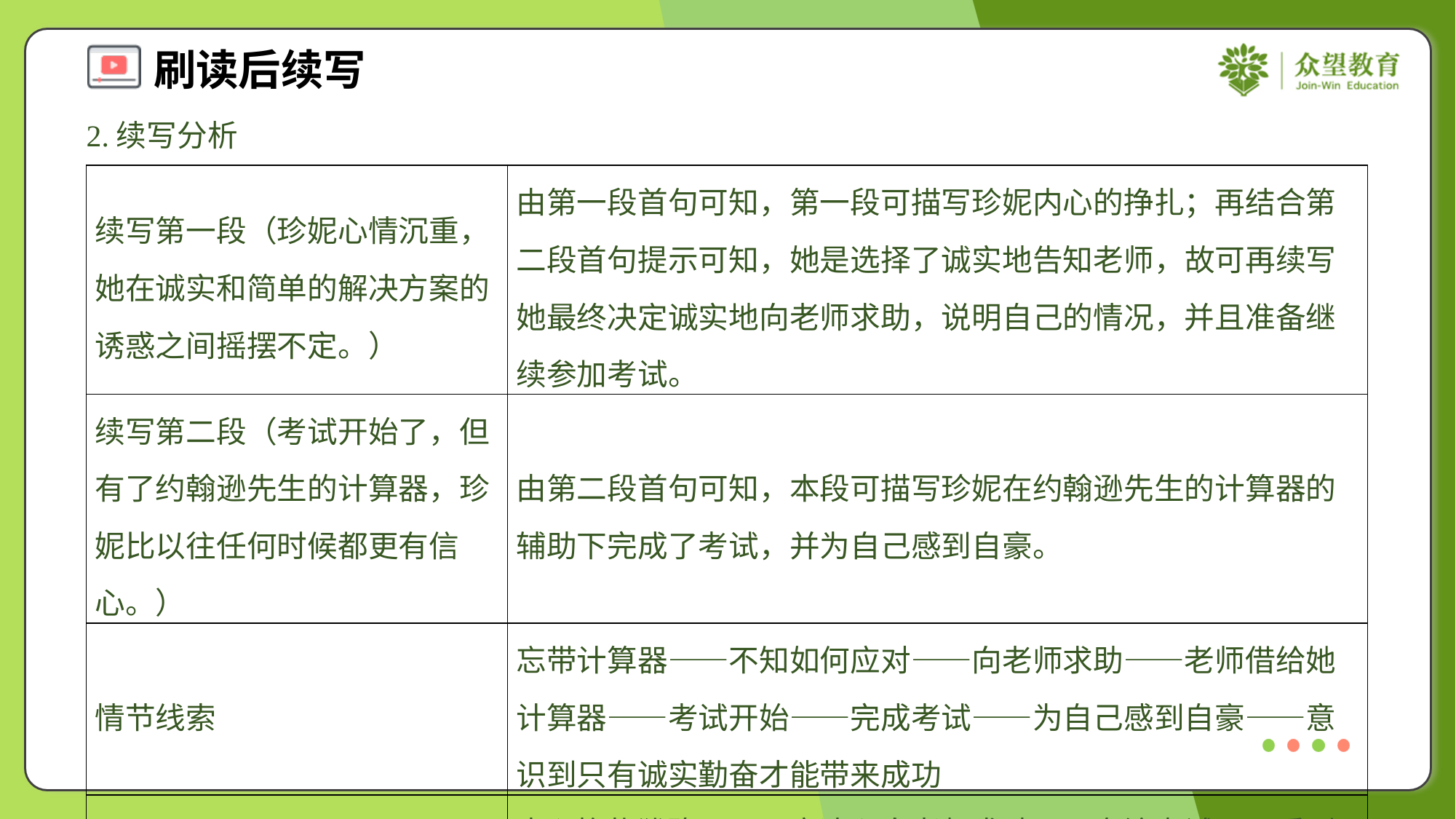

2.续写分析
| 续写第一段（珍妮心情沉重，她在诚实和简单的解决方案的诱惑之间摇摆不定。） | 由第一段首句可知，第一段可描写珍妮内心的挣扎；再结合第二段首句提示可知，她是选择了诚实地告知老师，故可再续写她最终决定诚实地向老师求助，说明自己的情况，并且准备继续参加考试。 |
| --- | --- |
| 续写第二段（考试开始了，但有了约翰逊先生的计算器，珍妮比以往任何时候都更有信心。） | 由第二段首句可知，本段可描写珍妮在约翰逊先生的计算器的辅助下完成了考试，并为自己感到自豪。 |
| 情节线索 | 忘带计算器——不知如何应对——向老师求助——老师借给她计算器——考试开始——完成考试——为自己感到自豪——意识到只有诚实勤奋才能带来成功 |
| 情感线索 | 内心挣扎犹豫——下定决心向老师求助——专注考试——看到成绩，感到自豪——感悟和内心触动 |